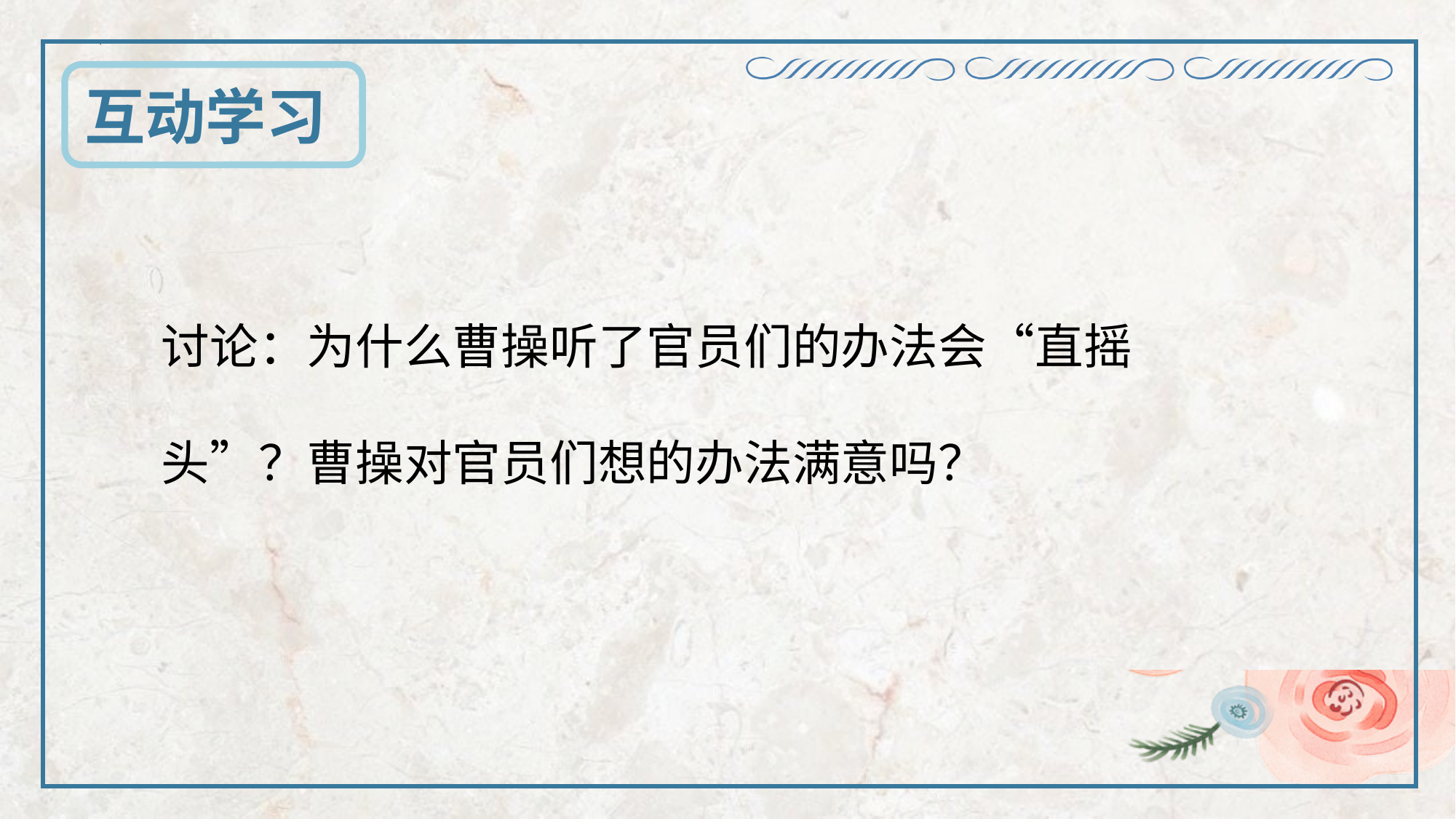

互动学习
讨论：为什么曹操听了官员们的办法会“直摇

头”？曹操对官员们想的办法满意吗？